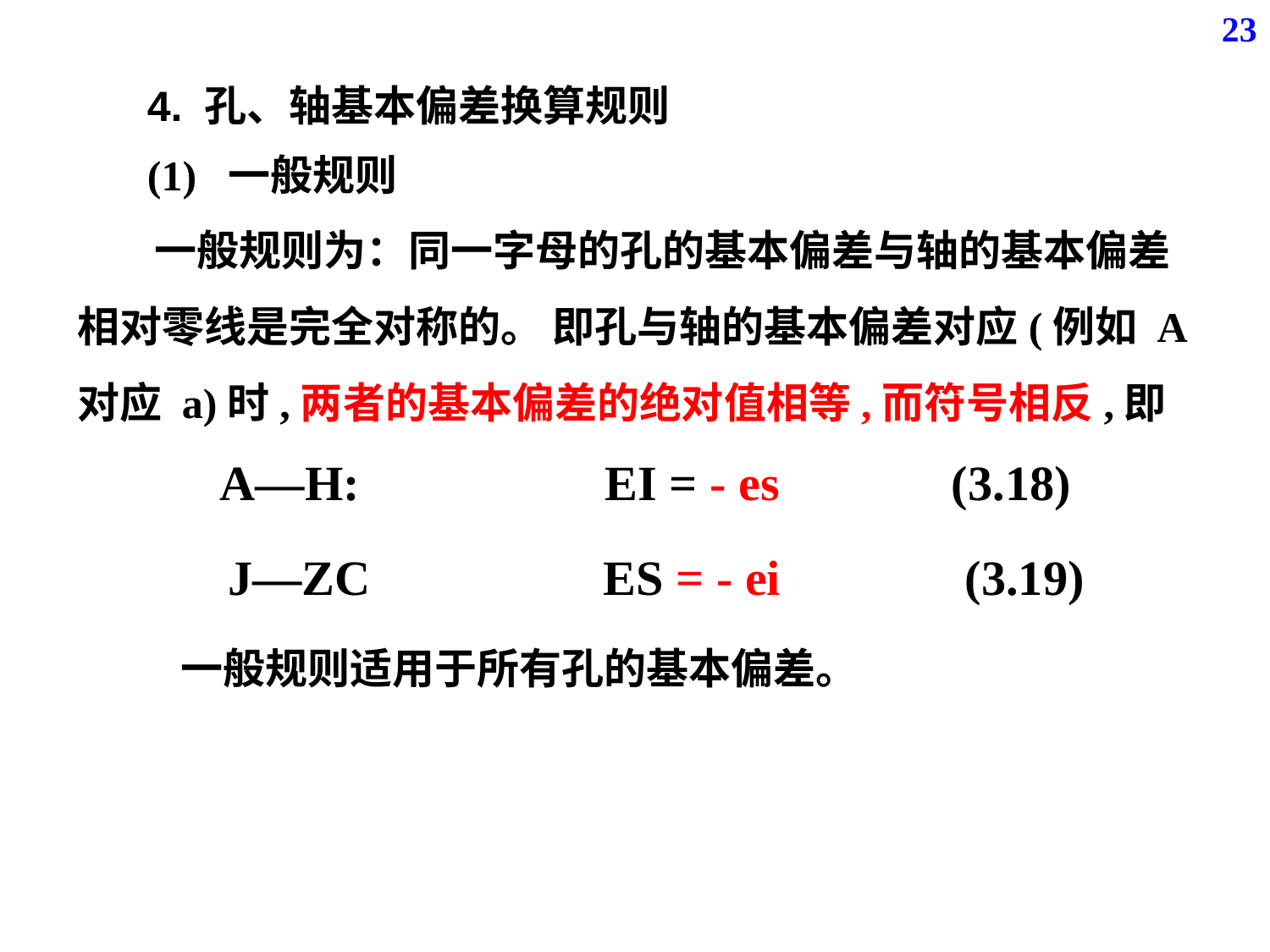

23
4. 孔、轴基本偏差换算规则
(1)  一般规则
       一般规则为：同一字母的孔的基本偏差与轴的基本偏差相对零线是完全对称的。 即孔与轴的基本偏差对应(例如 A 对应 a)时,两者的基本偏差的绝对值相等,而符号相反,即
 A—H:                    EI = - es              (3.18)
J—ZC                   ES = - ei               (3.19)
 一般规则适用于所有孔的基本偏差。